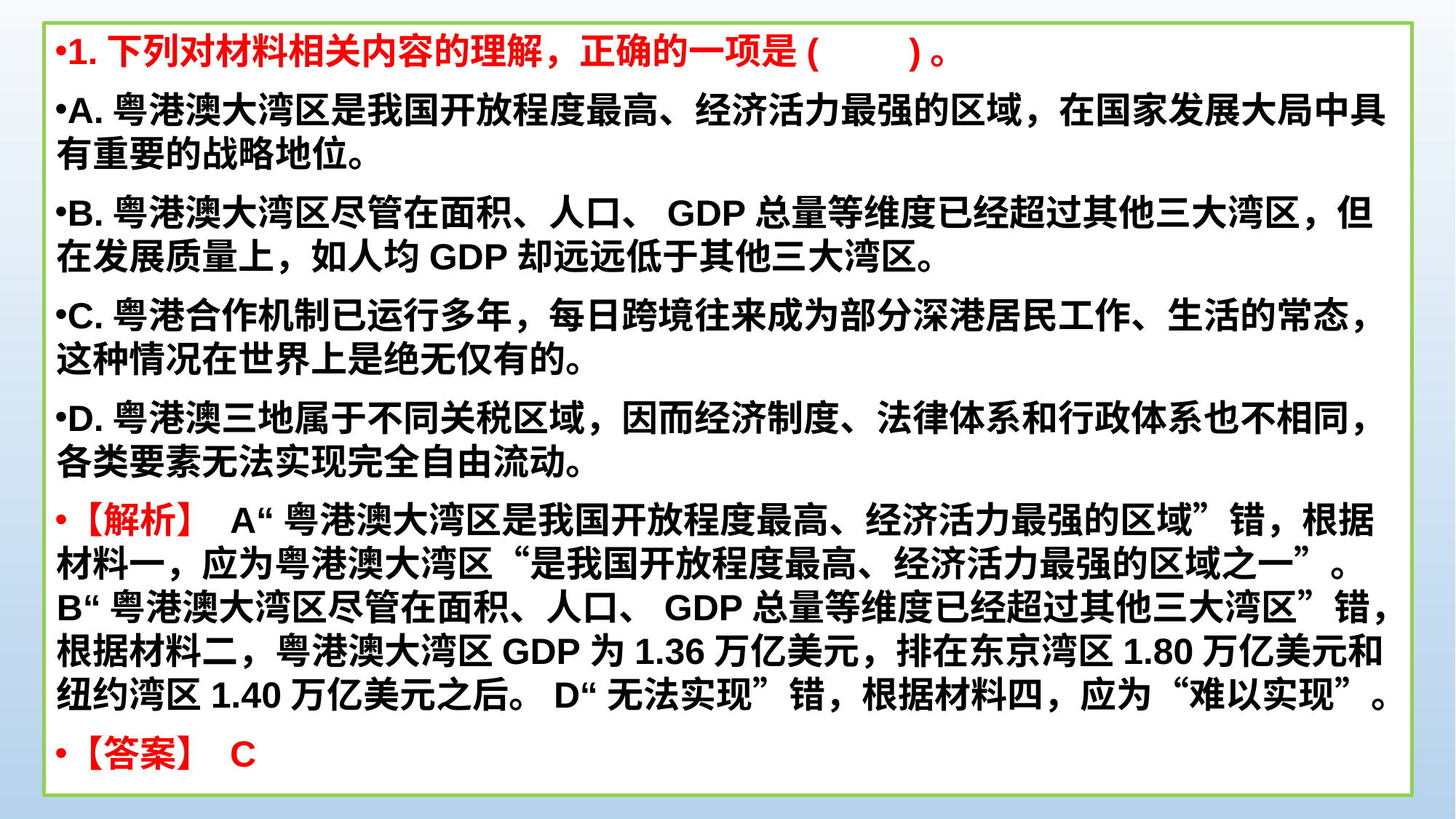

1.下列对材料相关内容的理解，正确的一项是(　　)。
A.粤港澳大湾区是我国开放程度最高、经济活力最强的区域，在国家发展大局中具有重要的战略地位。
B.粤港澳大湾区尽管在面积、人口、GDP总量等维度已经超过其他三大湾区，但在发展质量上，如人均GDP却远远低于其他三大湾区。
C.粤港合作机制已运行多年，每日跨境往来成为部分深港居民工作、生活的常态，这种情况在世界上是绝无仅有的。
D.粤港澳三地属于不同关税区域，因而经济制度、法律体系和行政体系也不相同，各类要素无法实现完全自由流动。
【解析】 A“粤港澳大湾区是我国开放程度最高、经济活力最强的区域”错，根据材料一，应为粤港澳大湾区“是我国开放程度最高、经济活力最强的区域之一”。B“粤港澳大湾区尽管在面积、人口、GDP总量等维度已经超过其他三大湾区”错，根据材料二，粤港澳大湾区GDP为1.36万亿美元，排在东京湾区1.80万亿美元和纽约湾区1.40万亿美元之后。D“无法实现”错，根据材料四，应为“难以实现”。
【答案】 C